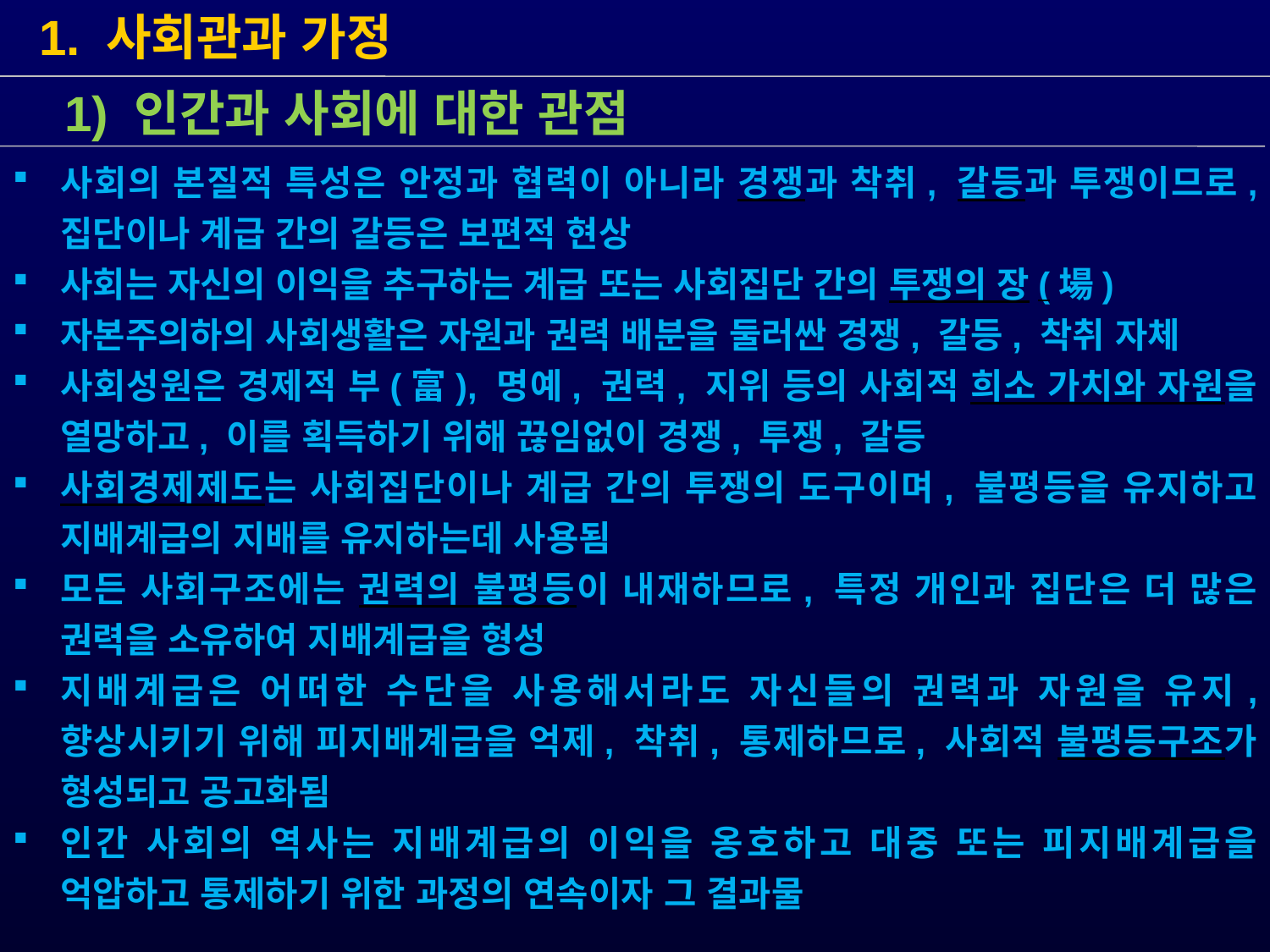

1. 사회관과 가정

  1) 인간과 사회에 대한 관점

사회의 본질적 특성은 안정과 협력이 아니라 경쟁과 착취, 갈등과 투쟁이므로, 집단이나 계급 간의 갈등은 보편적 현상
사회는 자신의 이익을 추구하는 계급 또는 사회집단 간의 투쟁의 장(場)
자본주의하의 사회생활은 자원과 권력 배분을 둘러싼 경쟁, 갈등, 착취 자체
사회성원은 경제적 부(富), 명예, 권력, 지위 등의 사회적 희소 가치와 자원을 열망하고, 이를 획득하기 위해 끊임없이 경쟁, 투쟁, 갈등
사회경제제도는 사회집단이나 계급 간의 투쟁의 도구이며, 불평등을 유지하고 지배계급의 지배를 유지하는데 사용됨
모든 사회구조에는 권력의 불평등이 내재하므로, 특정 개인과 집단은 더 많은 권력을 소유하여 지배계급을 형성
지배계급은 어떠한 수단을 사용해서라도 자신들의 권력과 자원을 유지, 향상시키기 위해 피지배계급을 억제, 착취, 통제하므로, 사회적 불평등구조가 형성되고 공고화됨
인간 사회의 역사는 지배계급의 이익을 옹호하고 대중 또는 피지배계급을 억압하고 통제하기 위한 과정의 연속이자 그 결과물